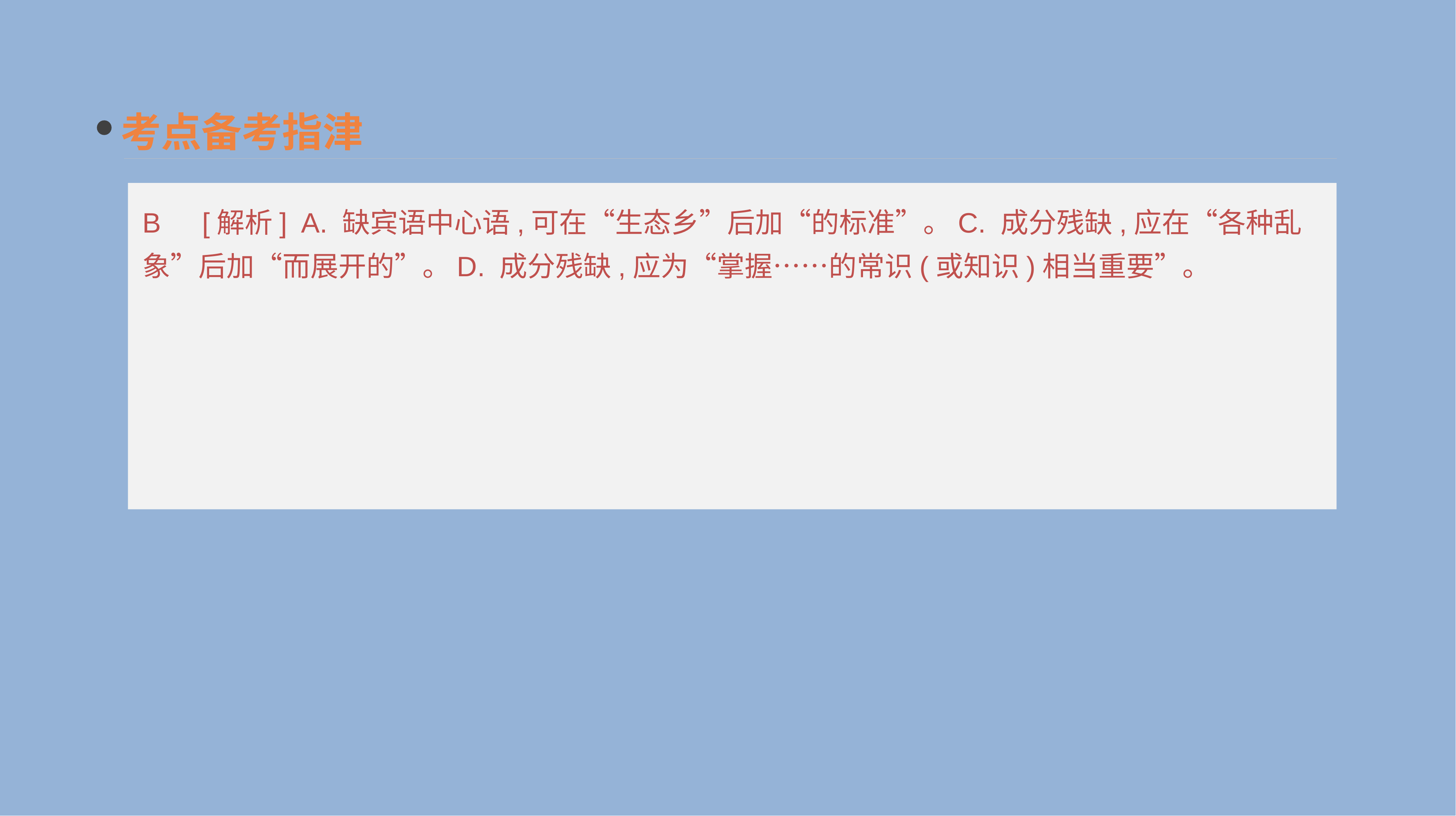

考点备考指津

B　[解析]  A. 缺宾语中心语,可在“生态乡”后加“的标准”。C. 成分残缺,应在“各种乱象”后加“而展开的”。D. 成分残缺,应为“掌握……的常识(或知识)相当重要”。